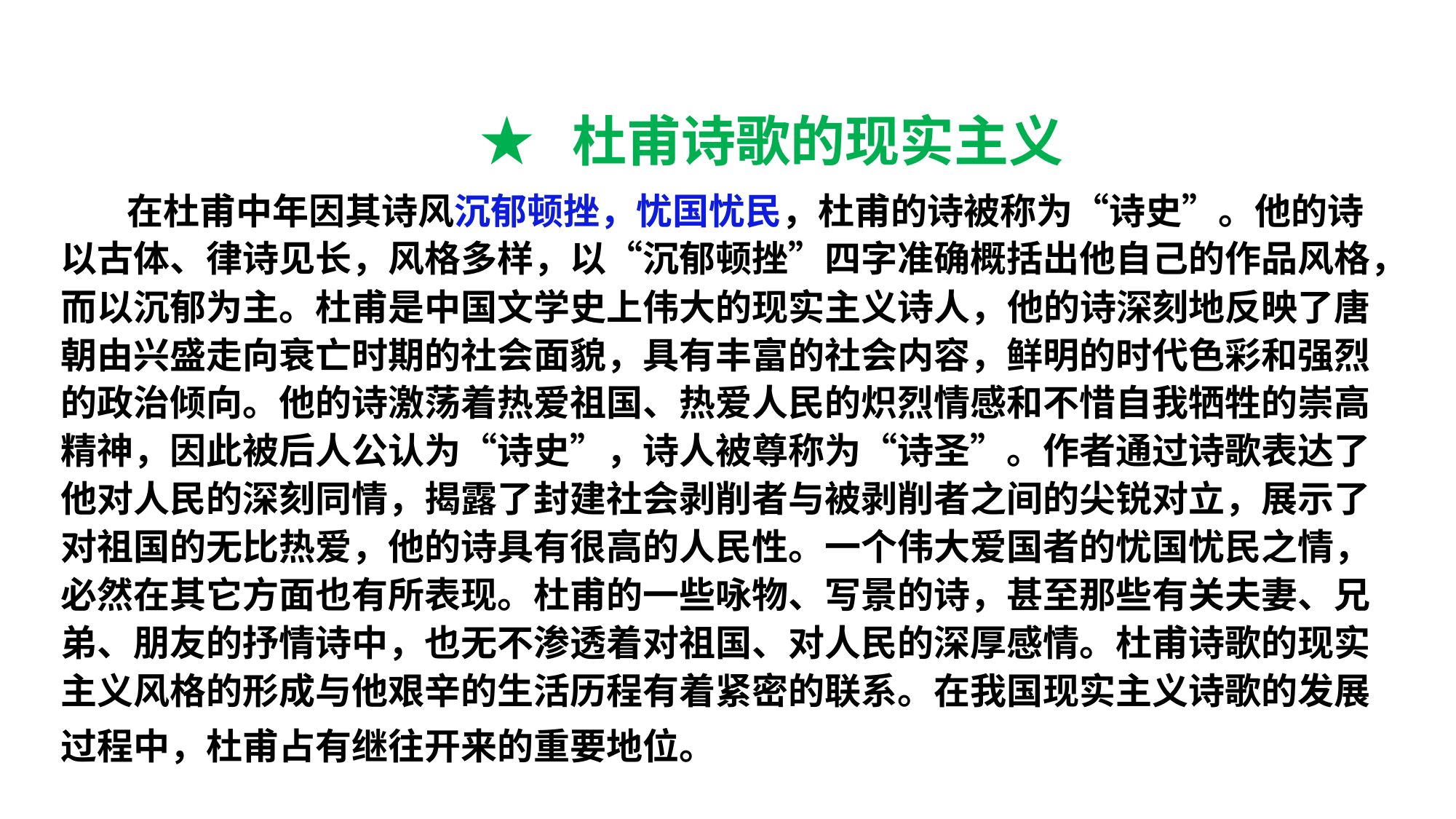

★  杜甫诗歌的现实主义
       在杜甫中年因其诗风沉郁顿挫，忧国忧民，杜甫的诗被称为“诗史”。他的诗以古体、律诗见长，风格多样，以“沉郁顿挫”四字准确概括出他自己的作品风格，而以沉郁为主。杜甫是中国文学史上伟大的现实主义诗人，他的诗深刻地反映了唐朝由兴盛走向衰亡时期的社会面貌，具有丰富的社会内容，鲜明的时代色彩和强烈的政治倾向。他的诗激荡着热爱祖国、热爱人民的炽烈情感和不惜自我牺牲的崇高精神，因此被后人公认为“诗史”，诗人被尊称为“诗圣”。作者通过诗歌表达了他对人民的深刻同情，揭露了封建社会剥削者与被剥削者之间的尖锐对立，展示了对祖国的无比热爱，他的诗具有很高的人民性。一个伟大爱国者的忧国忧民之情，必然在其它方面也有所表现。杜甫的一些咏物、写景的诗，甚至那些有关夫妻、兄弟、朋友的抒情诗中，也无不渗透着对祖国、对人民的深厚感情。杜甫诗歌的现实主义风格的形成与他艰辛的生活历程有着紧密的联系。在我国现实主义诗歌的发展过程中，杜甫占有继往开来的重要地位。